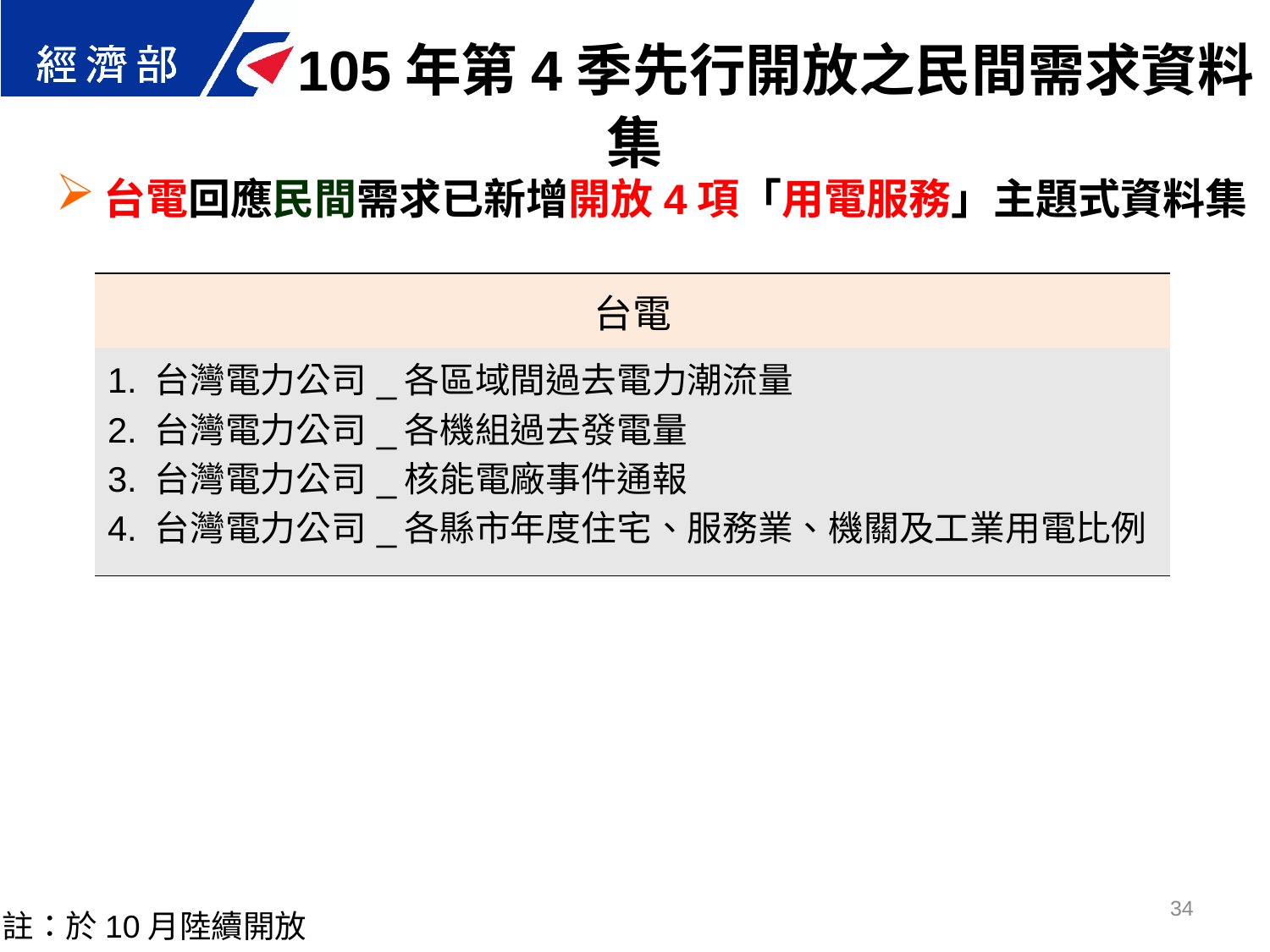

105年第4季先行開放之民間需求資料集
台電回應民間需求已新增開放4項「用電服務」主題式資料集
| 台電 |
| --- |
| 1. 台灣電力公司\_各區域間過去電力潮流量 2. 台灣電力公司\_各機組過去發電量 3. 台灣電力公司\_核能電廠事件通報 4. 台灣電力公司\_各縣市年度住宅、服務業、機關及工業用電比例 |
34
註：於10月陸續開放